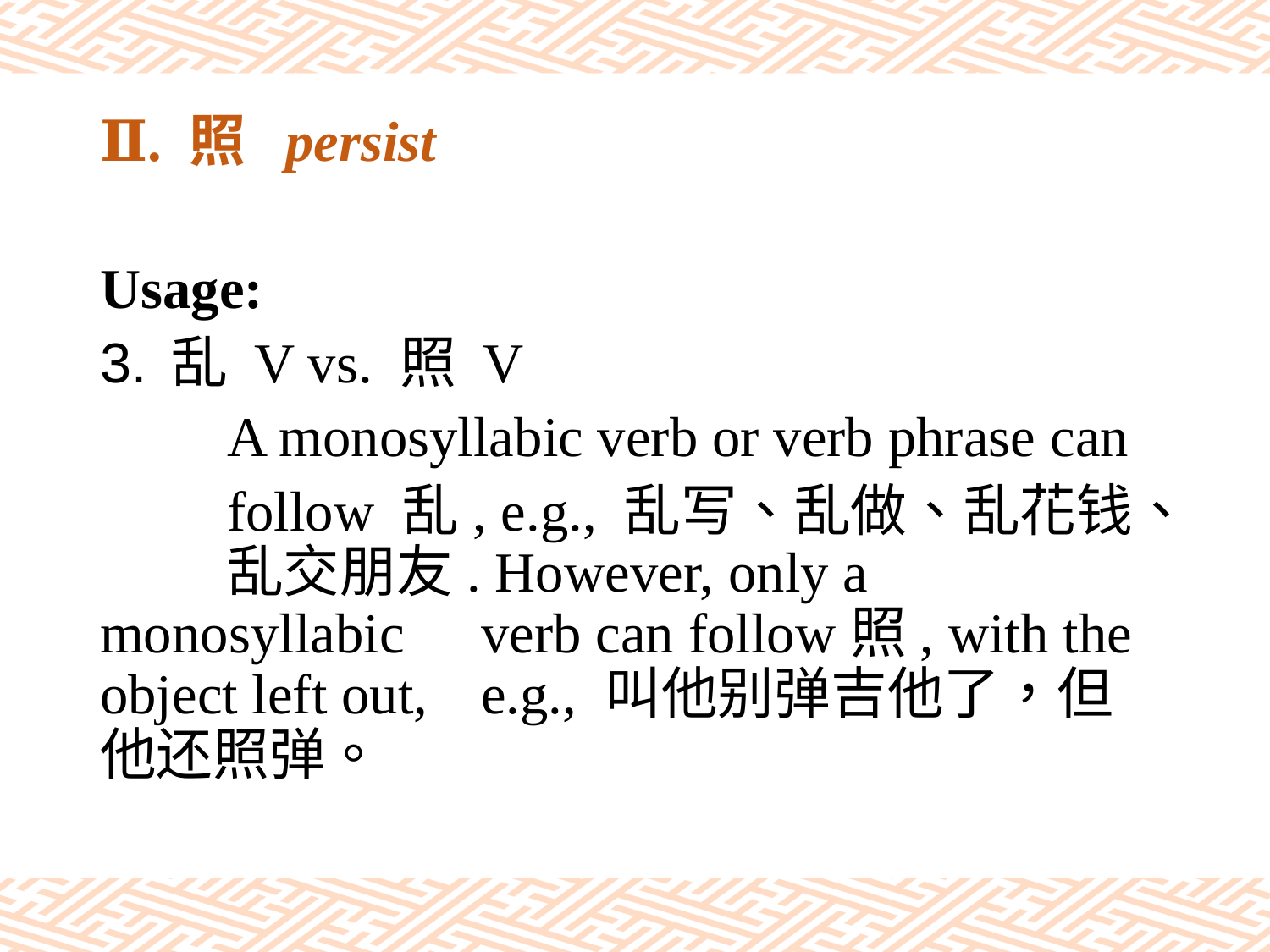

# Ⅱ. 照  persist
Usage:
乱 V vs. 照 V
	A monosyllabic verb or verb phrase can
	follow 乱, e.g., 乱写、乱做、乱花钱、	乱交朋友. However, only a monosyllabic 	verb can follow照, with the object left out, 	e.g., 叫他别弹吉他了，但他还照弹。